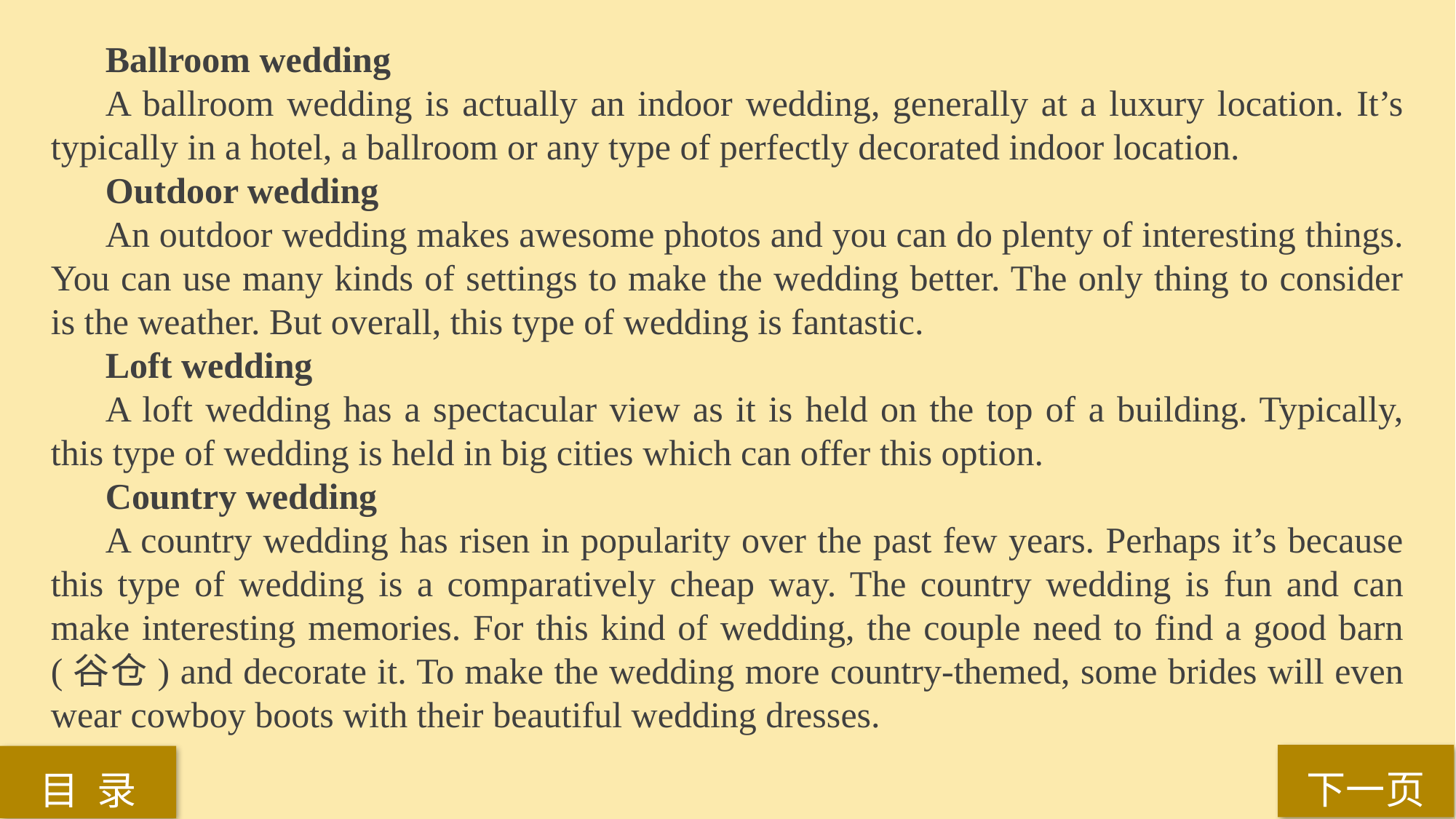

Ballroom wedding
A ballroom wedding is actually an indoor wedding, generally at a luxury location. It’s typically in a hotel, a ballroom or any type of perfectly decorated indoor location.
Outdoor wedding
An outdoor wedding makes awesome photos and you can do plenty of interesting things. You can use many kinds of settings to make the wedding better. The only thing to consider is the weather. But overall, this type of wedding is fantastic.
Loft wedding
A loft wedding has a spectacular view as it is held on the top of a building. Typically, this type of wedding is held in big cities which can offer this option.
Country wedding
A country wedding has risen in popularity over the past few years. Perhaps it’s because this type of wedding is a comparatively cheap way. The country wedding is fun and can make interesting memories. For this kind of wedding, the couple need to find a good barn (谷仓) and decorate it. To make the wedding more country-themed, some brides will even wear cowboy boots with their beautiful wedding dresses.